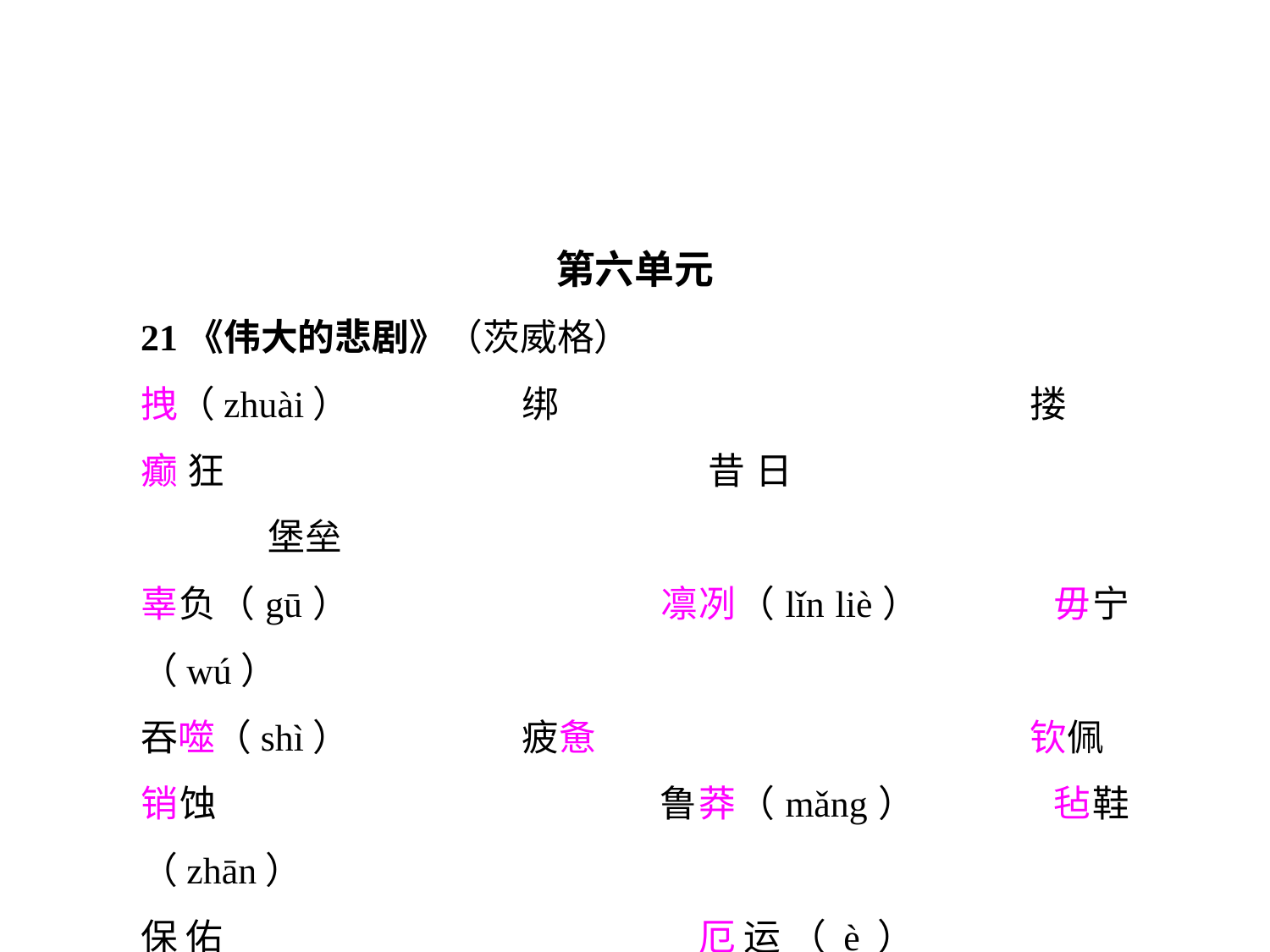

第六单元
21《伟大的悲剧》（茨威格）
拽（zhuài）		绑				搂
癫狂				昔日				堡垒
辜负（gū）			凛冽（lǐn liè）		毋宁（wú）
吞噬（shì）		疲惫				钦佩
销蚀				鲁莽（mǎng）		毡鞋（zhān）
保佑				厄运（è）			羸弱（léi）